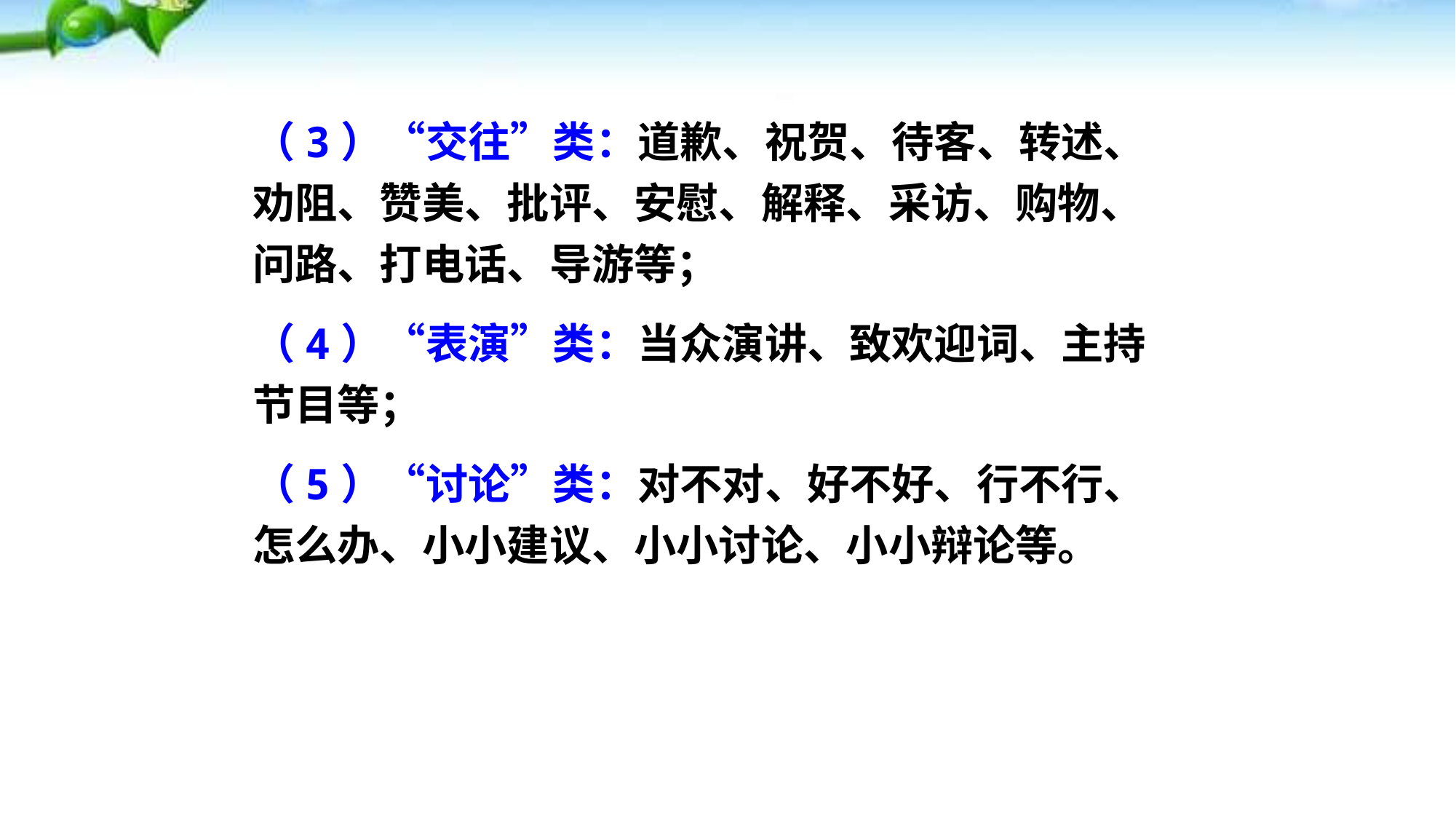

（3）“交往”类：道歉、祝贺、待客、转述、劝阻、赞美、批评、安慰、解释、采访、购物、问路、打电话、导游等；
（4）“表演”类：当众演讲、致欢迎词、主持节目等；
（5）“讨论”类：对不对、好不好、行不行、怎么办、小小建议、小小讨论、小小辩论等。
状元成才路
状元成才路
状元成才路
状元成才路
状元成才路
状元成才路
状元成才路
状元成才路
状元成才路
状元成才路
状元成才路
状元成才路
状元成才路
状元成才路
状元成才路
状元成才路
状元成才路
状元成才路
状元成才路
状元成才路
状元成才路
状元成才路
状元成才路
状元成才路
状元成才路
状元成才路
状元成才路
状元成才路
状元成才路
状元成才路
状元成才路
状元成才路
状元成才路
状元成才路
状元成才路
状元成才路
状元成才路
状元成才路
状元成才路
状元成才路
状元成才路
状元成才路
状元成才路
状元成才路
状元成才路
状元成才路
状元成才路
状元成才路
状元成才路
状元成才路
状元成才路
状元成才路
状元成才路
状元成才路
状元成才路
状元成才路
状元成才路
状元成才路
状元成才路
状元成才路
状元成才路
状元成才路
状元成才路
状元成才路
状元成才路
状元成才路
状元成才路
状元成才路
状元成才路
状元成才路
状元成才路
状元成才路
状元成才路
状元成才路
状元成才路
状元成才路
状元成才路
状元成才路
状元成才路
状元成才路
状元成才路
状元成才路
状元成才路
状元成才路
状元成才路
状元成才路
状元成才路
状元成才路
状元成才路
状元成才路
状元成才路
状元成才路
状元成才路
状元成才路
状元成才路
状元成才路
状元成才路
状元成才路
状元成才路
状元成才路